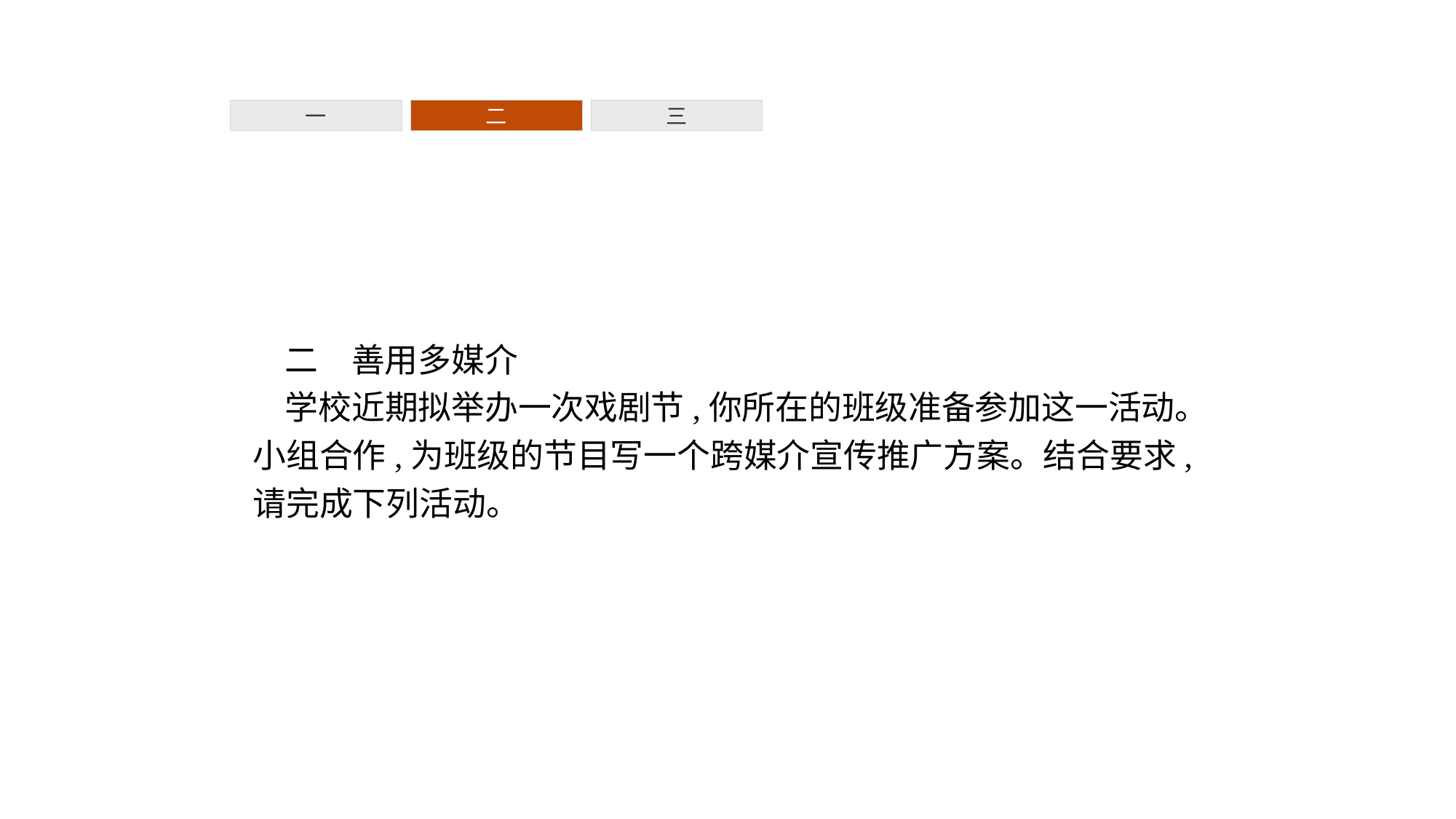

一
二
三
二　善用多媒介
学校近期拟举办一次戏剧节,你所在的班级准备参加这一活动。小组合作,为班级的节目写一个跨媒介宣传推广方案。结合要求,请完成下列活动。